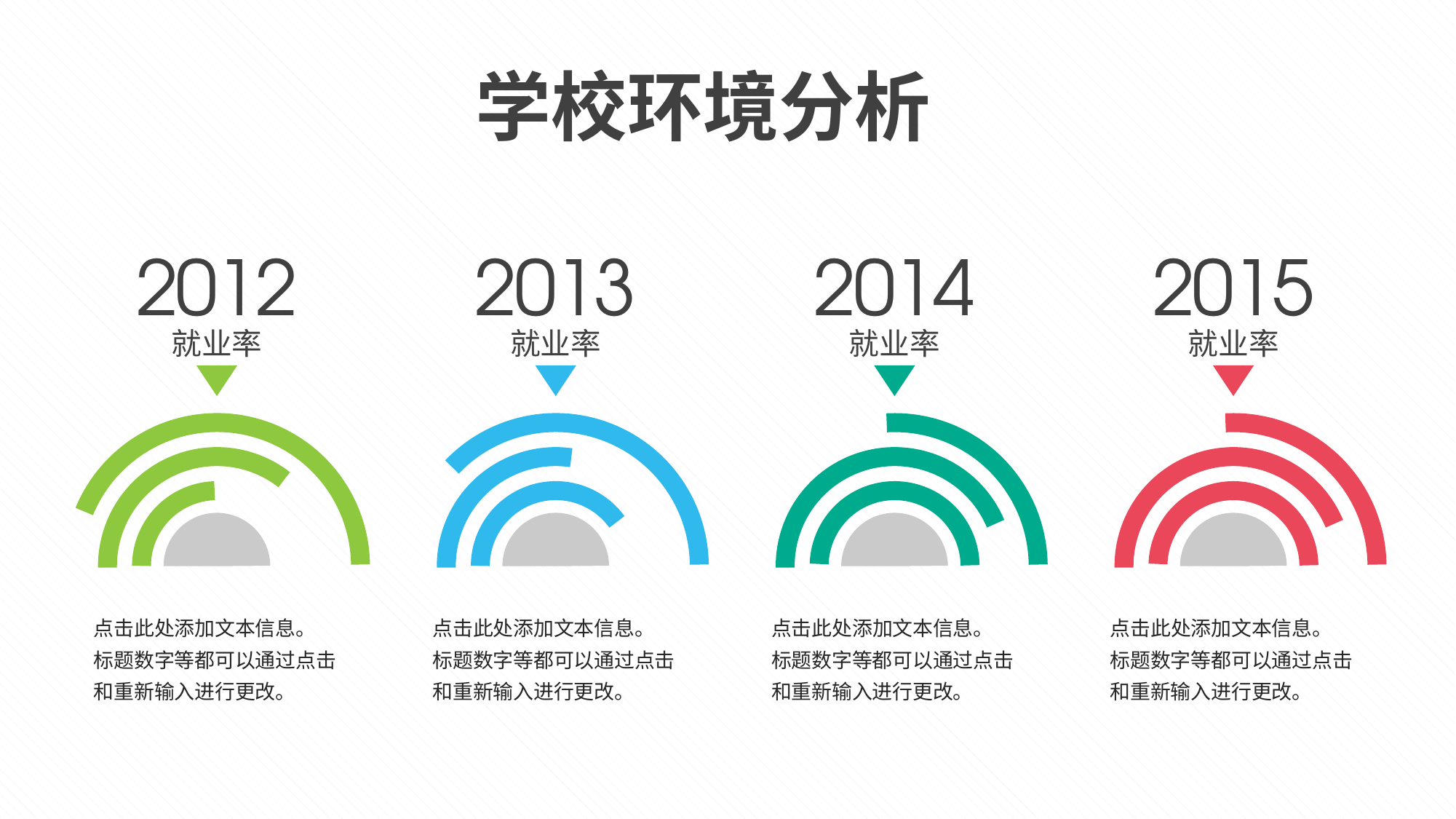

学校环境分析
2012
就业率

点击此处添加文本信息。
标题数字等都可以通过点击和重新输入进行更改。
2013
就业率

点击此处添加文本信息。
标题数字等都可以通过点击和重新输入进行更改。
2014
就业率

点击此处添加文本信息。
标题数字等都可以通过点击和重新输入进行更改。
2015
就业率

点击此处添加文本信息。
标题数字等都可以通过点击和重新输入进行更改。